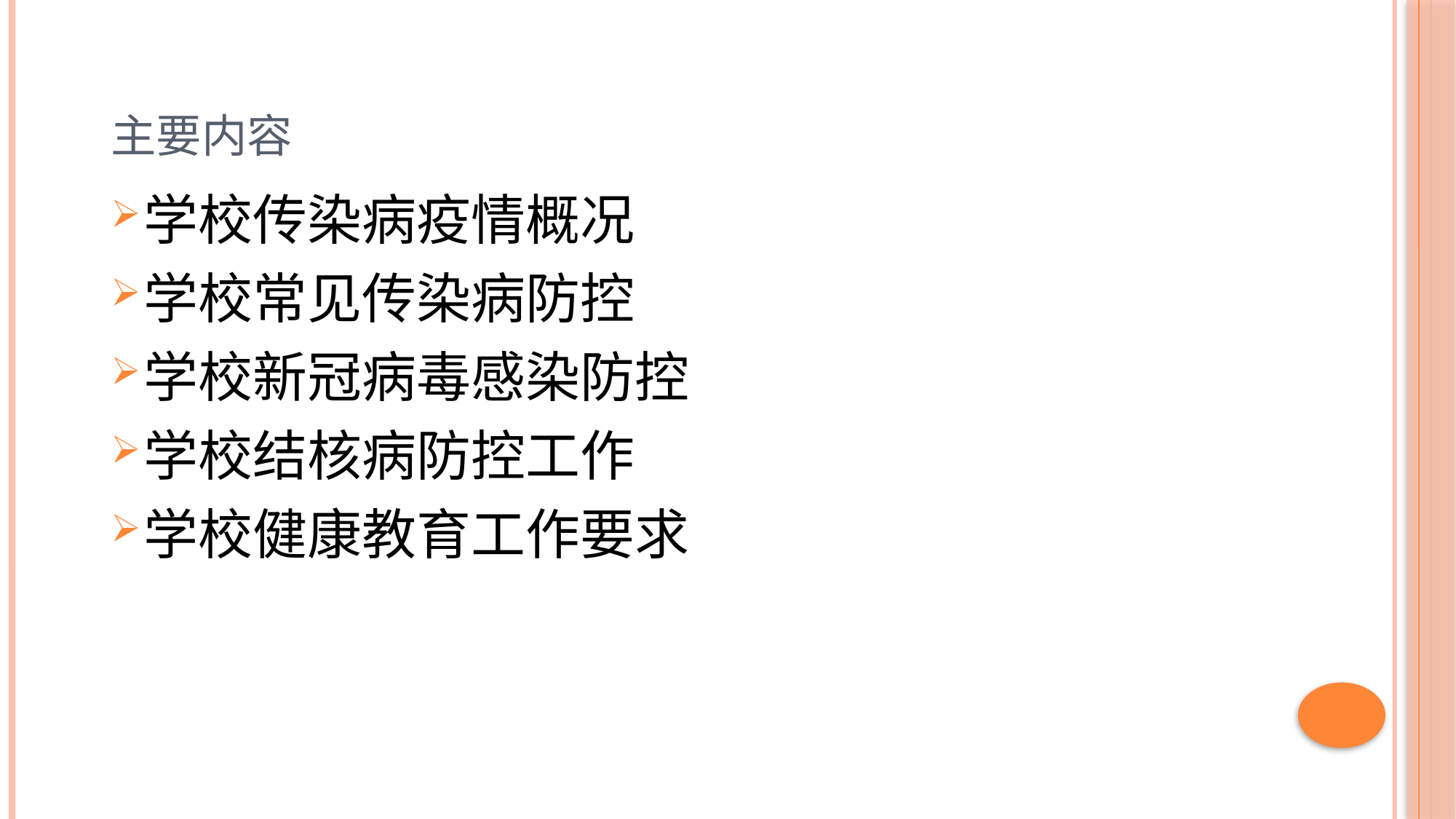

# 主要内容
学校传染病疫情概况
学校常见传染病防控
学校新冠病毒感染防控
学校结核病防控工作
学校健康教育工作要求